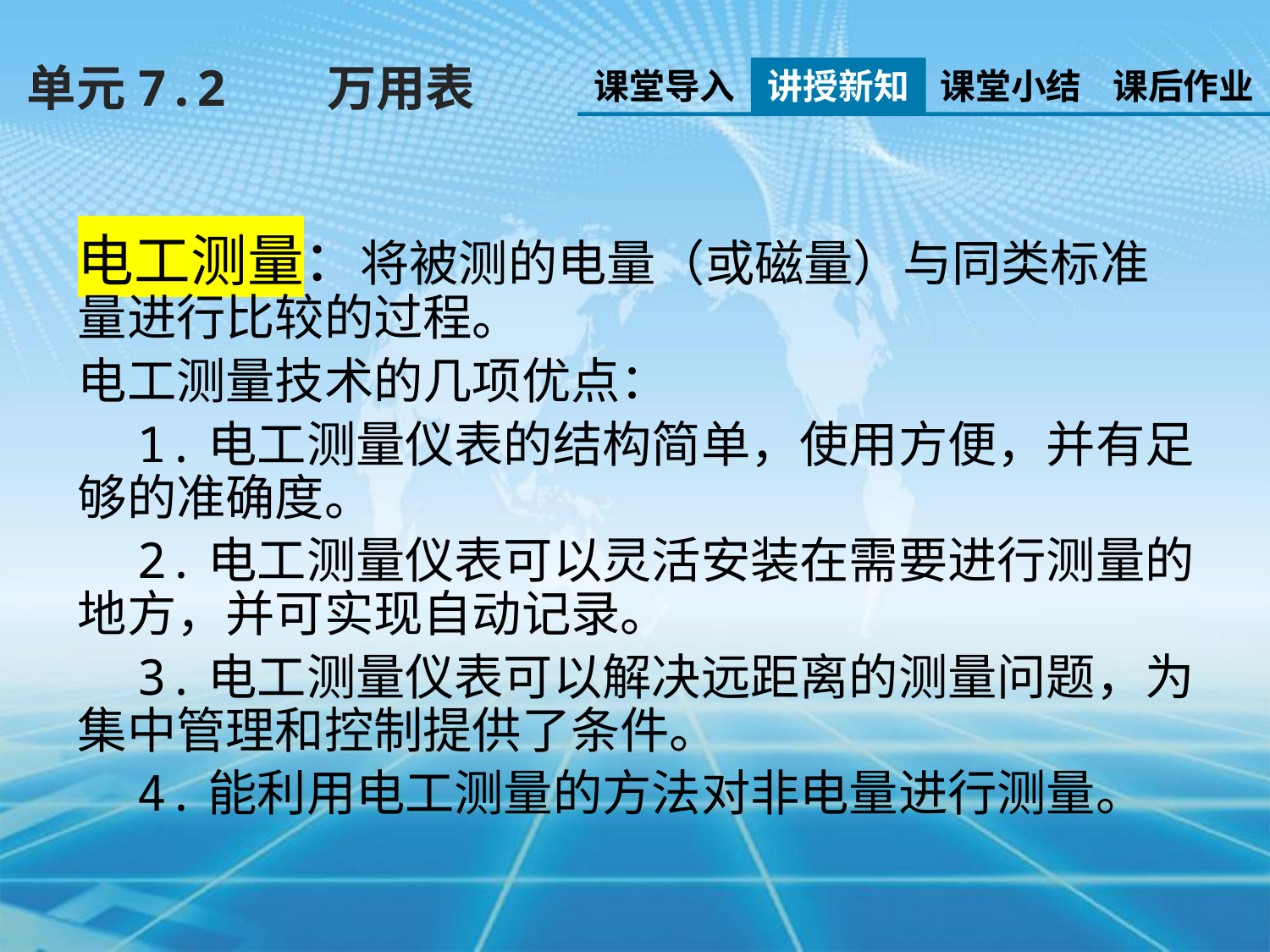

单元7.2   万用表
课堂导入
讲授新知
课堂小结
课后作业
电工测量：将被测的电量（或磁量）与同类标准量进行比较的过程。
电工测量技术的几项优点：
  1.电工测量仪表的结构简单，使用方便，并有足够的准确度。
  2.电工测量仪表可以灵活安装在需要进行测量的地方，并可实现自动记录。
  3.电工测量仪表可以解决远距离的测量问题，为集中管理和控制提供了条件。
  4.能利用电工测量的方法对非电量进行测量。